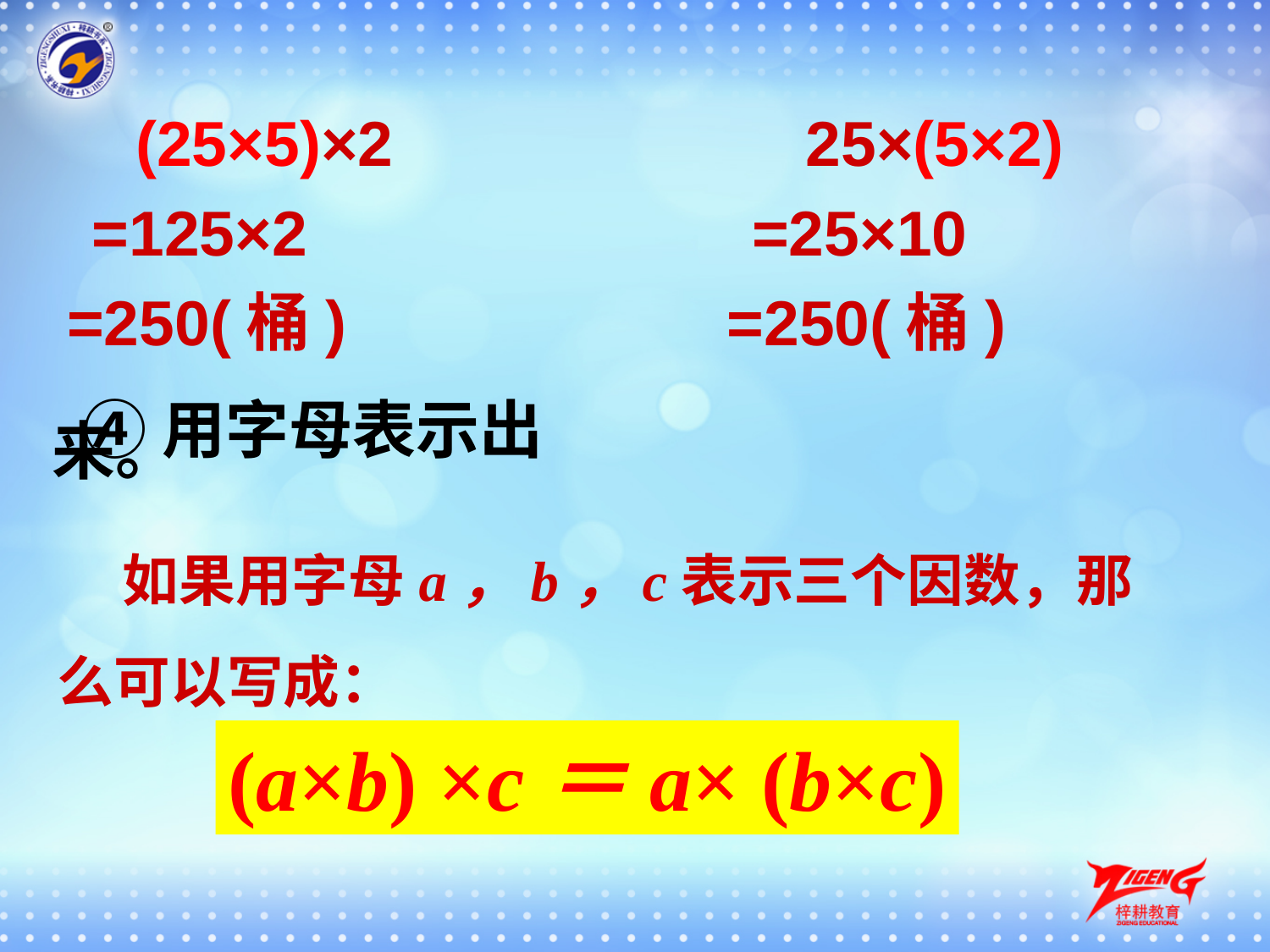

(25×5)×2
25×(5×2)
=125×2
=25×10
=250(桶)
=250(桶)
④用字母表示出来。
    如果用字母a，b，c表示三个因数，那么可以写成：
(a×b) ×c＝a× (b×c)